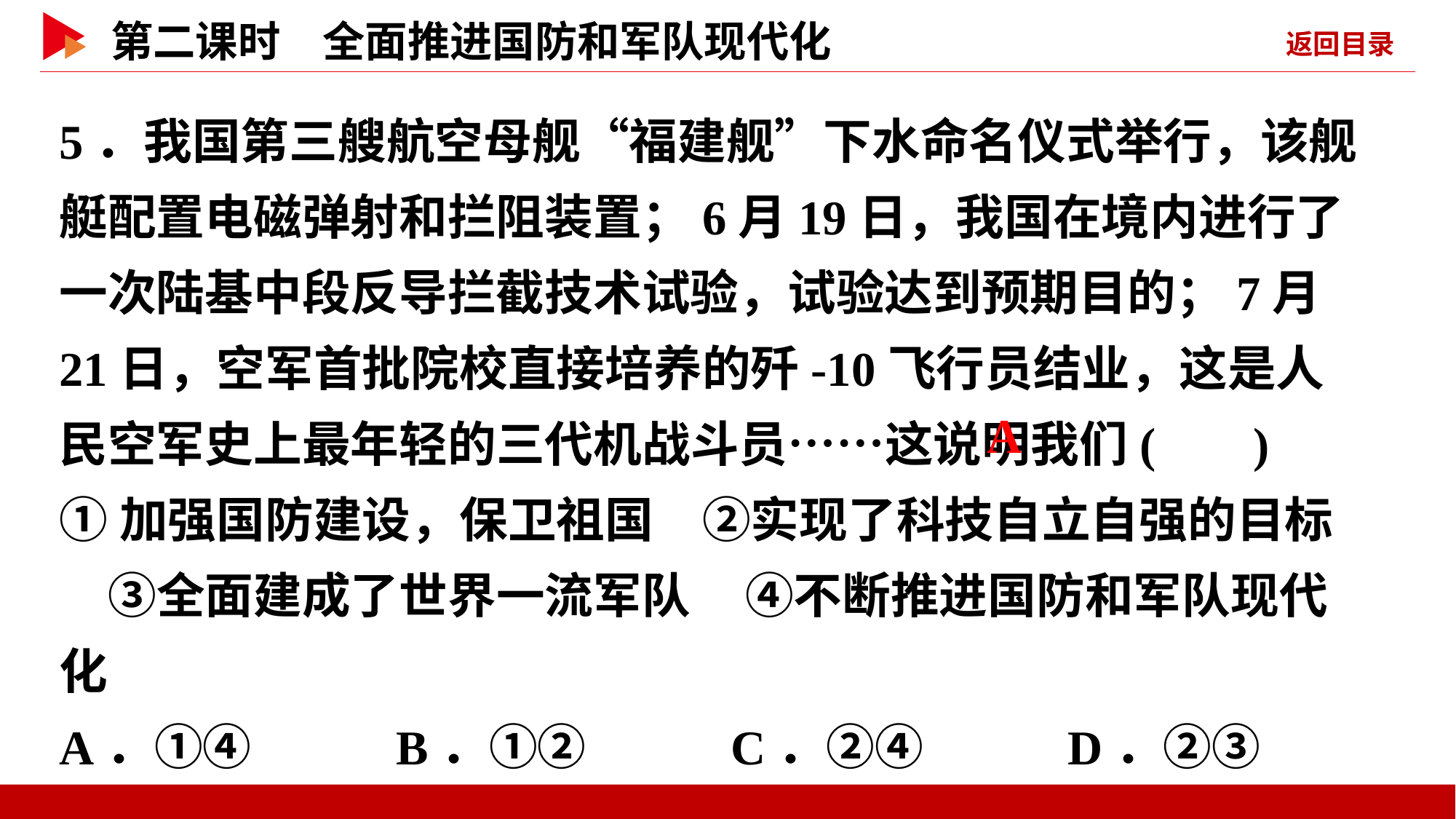

5．我国第三艘航空母舰“福建舰”下水命名仪式举行，该舰艇配置电磁弹射和拦阻装置；6月19日，我国在境内进行了一次陆基中段反导拦截技术试验，试验达到预期目的；7月21日，空军首批院校直接培养的歼-10飞行员结业，这是人民空军史上最年轻的三代机战斗员……这说明我们(        )
①加强国防建设，保卫祖国　②实现了科技自立自强的目标　③全面建成了世界一流军队     ④不断推进国防和军队现代化
A．①④            B．①②            C．②④            D．②③
   A